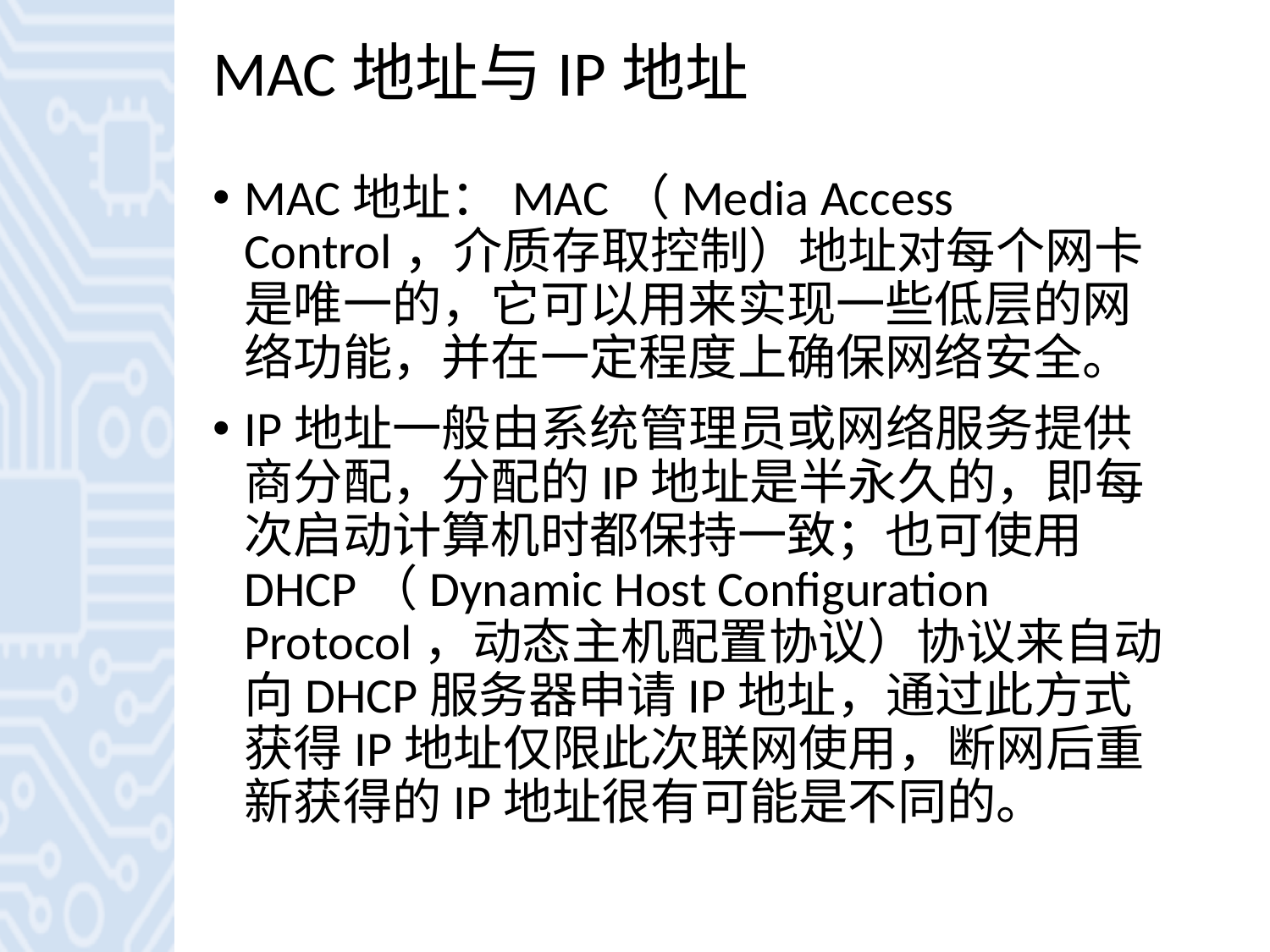

# MAC地址与IP地址
MAC地址：MAC（Media Access Control，介质存取控制）地址对每个网卡是唯一的，它可以用来实现一些低层的网络功能，并在一定程度上确保网络安全。
IP地址一般由系统管理员或网络服务提供商分配，分配的IP地址是半永久的，即每次启动计算机时都保持一致；也可使用DHCP（Dynamic Host Configuration Protocol，动态主机配置协议）协议来自动向DHCP服务器申请IP地址，通过此方式获得IP地址仅限此次联网使用，断网后重新获得的IP地址很有可能是不同的。